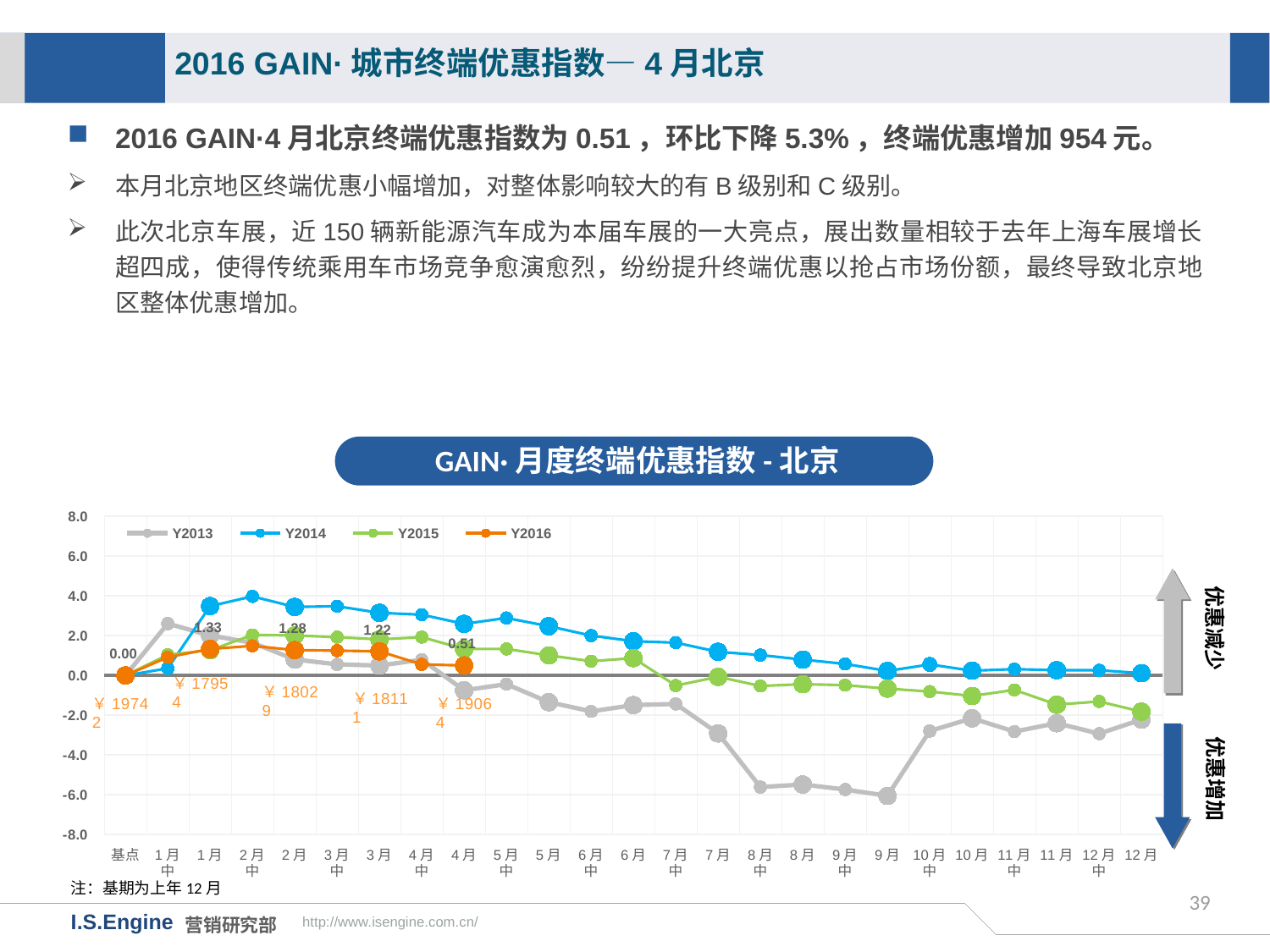

2016 GAIN·城市终端优惠指数—4月北京
2016 GAIN·4月北京终端优惠指数为0.51，环比下降5.3%，终端优惠增加954元。
本月北京地区终端优惠小幅增加，对整体影响较大的有B级别和C级别。
此次北京车展，近150辆新能源汽车成为本届车展的一大亮点，展出数量相较于去年上海车展增长超四成，使得传统乘用车市场竞争愈演愈烈，纷纷提升终端优惠以抢占市场份额，最终导致北京地区整体优惠增加。

GAIN·月度终端优惠指数-北京

[unsupported chart]

优惠减少

优惠增加

注：基期为上年12月
39